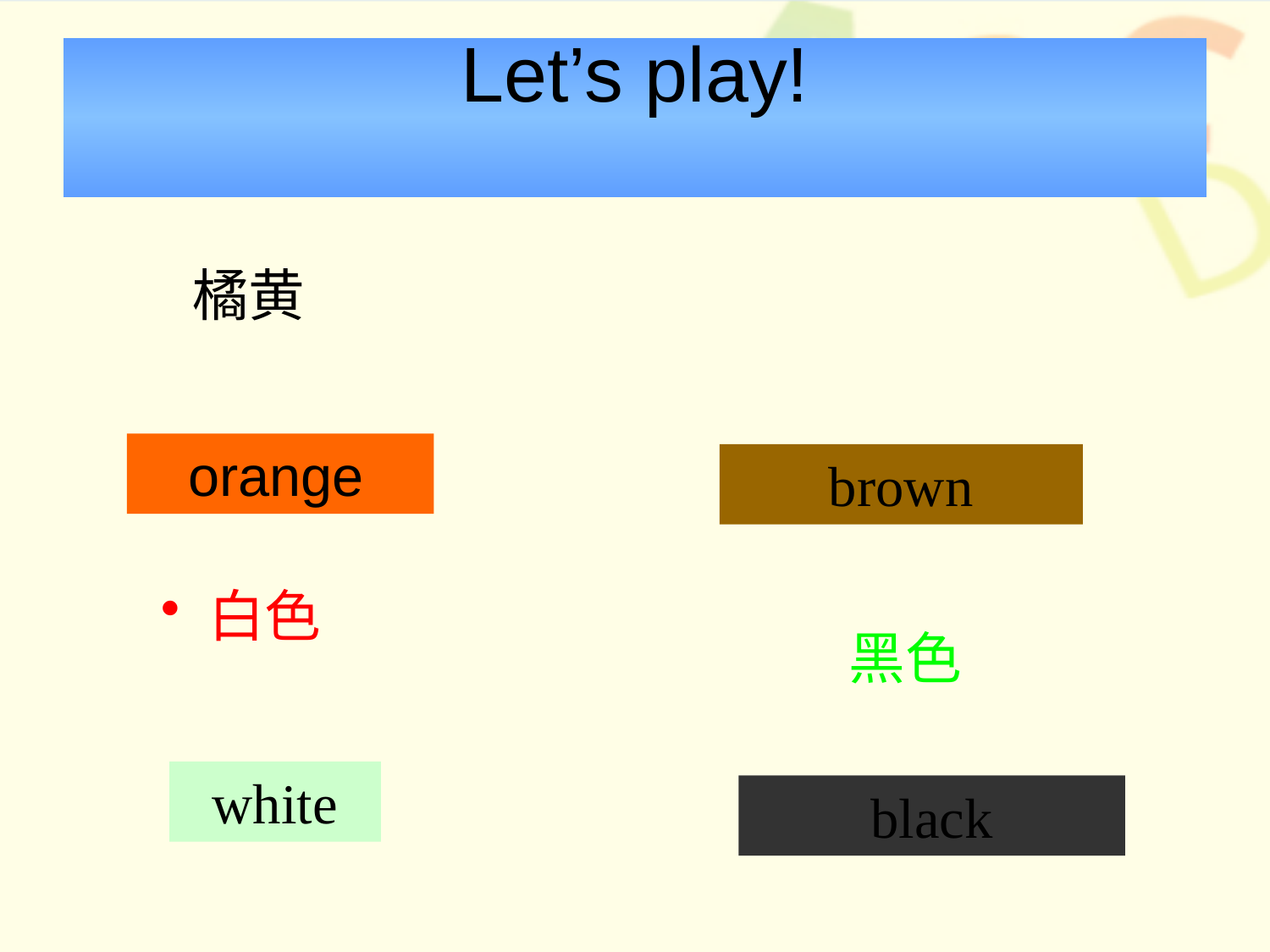

# Let’s play!
橘黄
orange
brown
白色
黑色
white
black